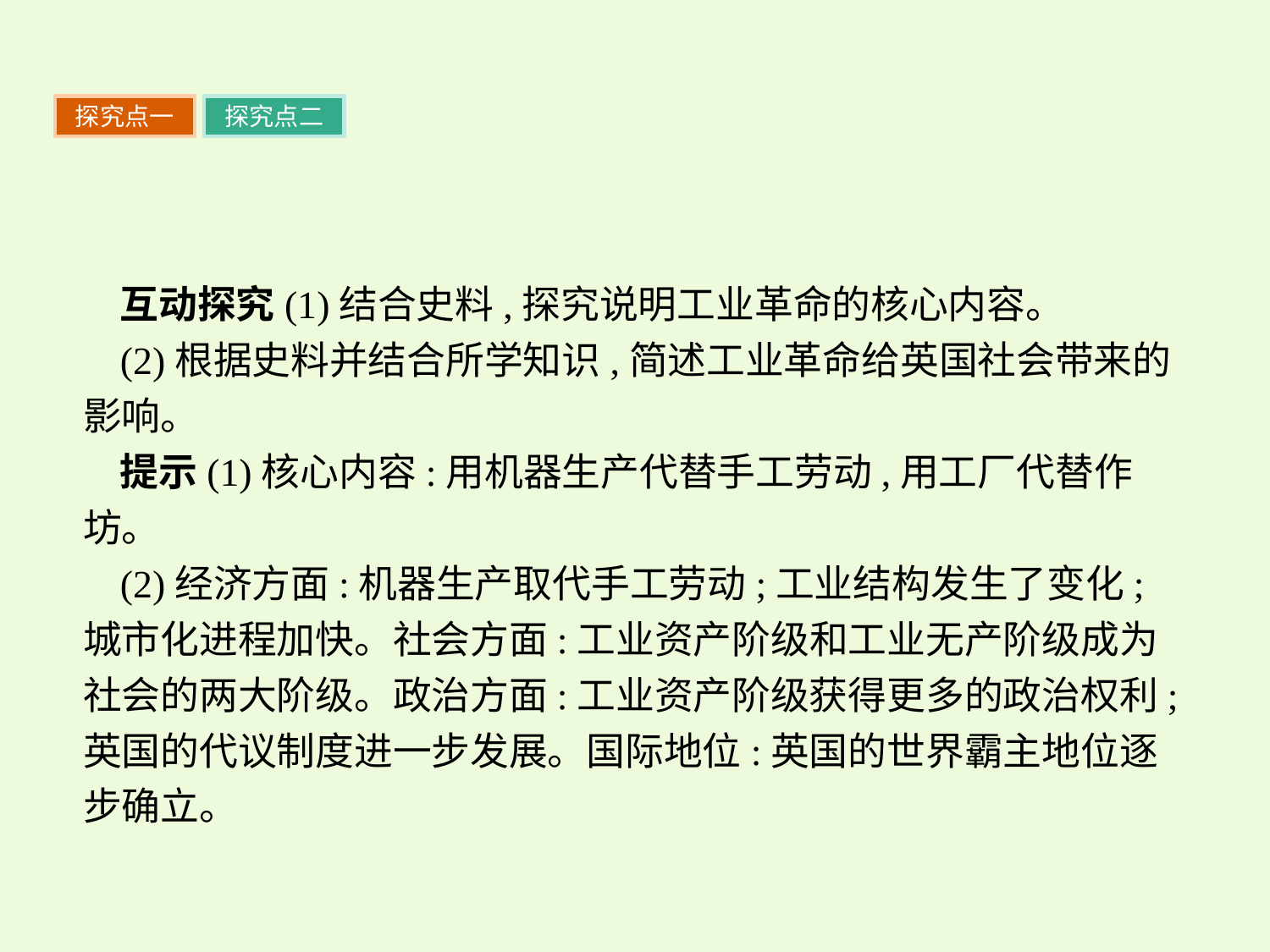

探究点一
探究点二
互动探究(1)结合史料,探究说明工业革命的核心内容。
(2)根据史料并结合所学知识,简述工业革命给英国社会带来的影响。
提示(1)核心内容:用机器生产代替手工劳动,用工厂代替作坊。
(2)经济方面:机器生产取代手工劳动;工业结构发生了变化;城市化进程加快。社会方面:工业资产阶级和工业无产阶级成为社会的两大阶级。政治方面:工业资产阶级获得更多的政治权利;英国的代议制度进一步发展。国际地位:英国的世界霸主地位逐步确立。